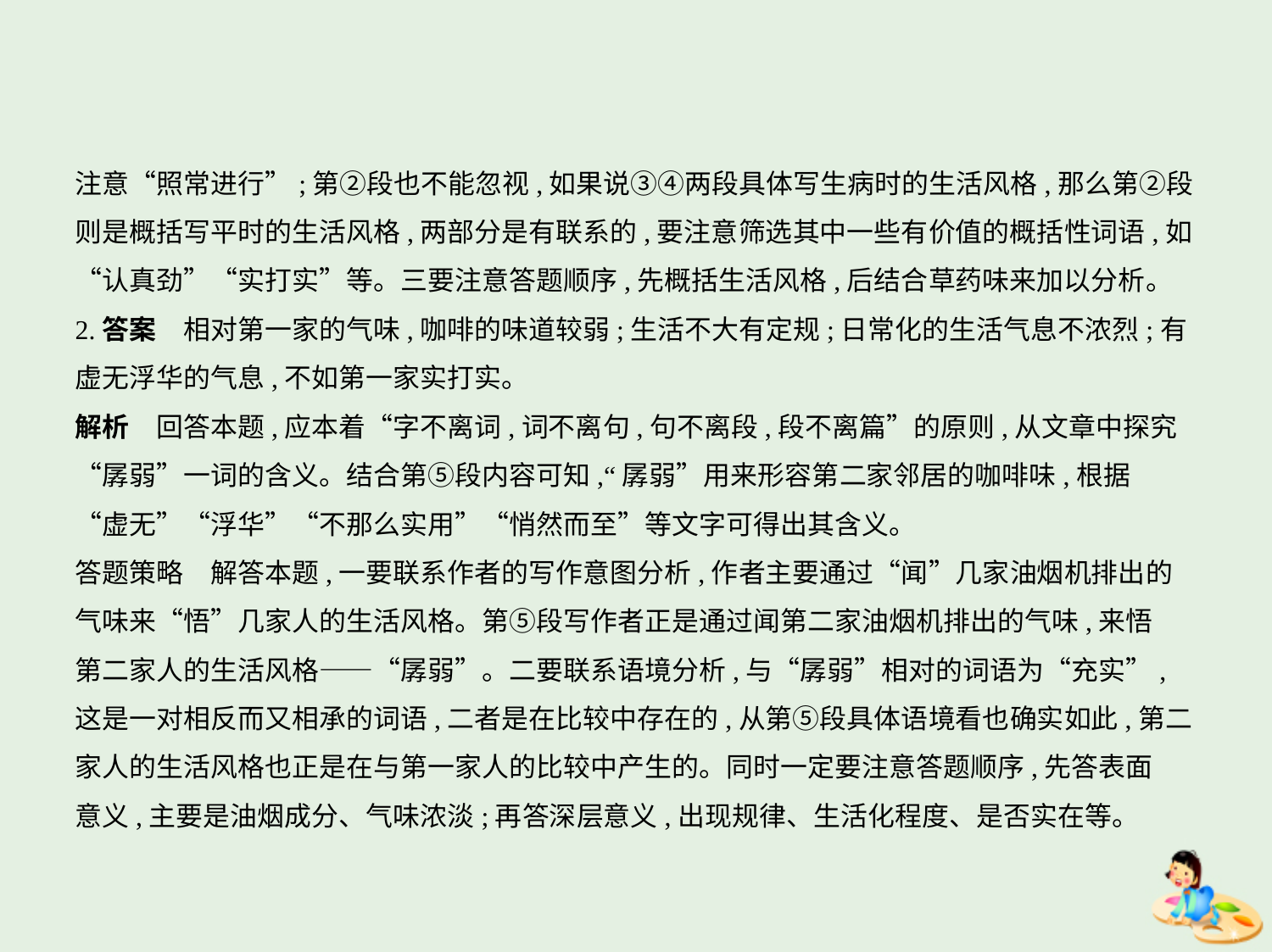

注意“照常进行”;第②段也不能忽视,如果说③④两段具体写生病时的生活风格,那么第②段
则是概括写平时的生活风格,两部分是有联系的,要注意筛选其中一些有价值的概括性词语,如
“认真劲”“实打实”等。三要注意答题顺序,先概括生活风格,后结合草药味来加以分析。
2.答案　相对第一家的气味,咖啡的味道较弱;生活不大有定规;日常化的生活气息不浓烈;有
虚无浮华的气息,不如第一家实打实。
解析　回答本题,应本着“字不离词,词不离句,句不离段,段不离篇”的原则,从文章中探究
“孱弱”一词的含义。结合第⑤段内容可知,“孱弱”用来形容第二家邻居的咖啡味,根据
“虚无”“浮华”“不那么实用”“悄然而至”等文字可得出其含义。
答题策略　解答本题,一要联系作者的写作意图分析,作者主要通过“闻”几家油烟机排出的
气味来“悟”几家人的生活风格。第⑤段写作者正是通过闻第二家油烟机排出的气味,来悟
第二家人的生活风格——“孱弱”。二要联系语境分析,与“孱弱”相对的词语为“充实”,
这是一对相反而又相承的词语,二者是在比较中存在的,从第⑤段具体语境看也确实如此,第二
家人的生活风格也正是在与第一家人的比较中产生的。同时一定要注意答题顺序,先答表面
意义,主要是油烟成分、气味浓淡;再答深层意义,出现规律、生活化程度、是否实在等。